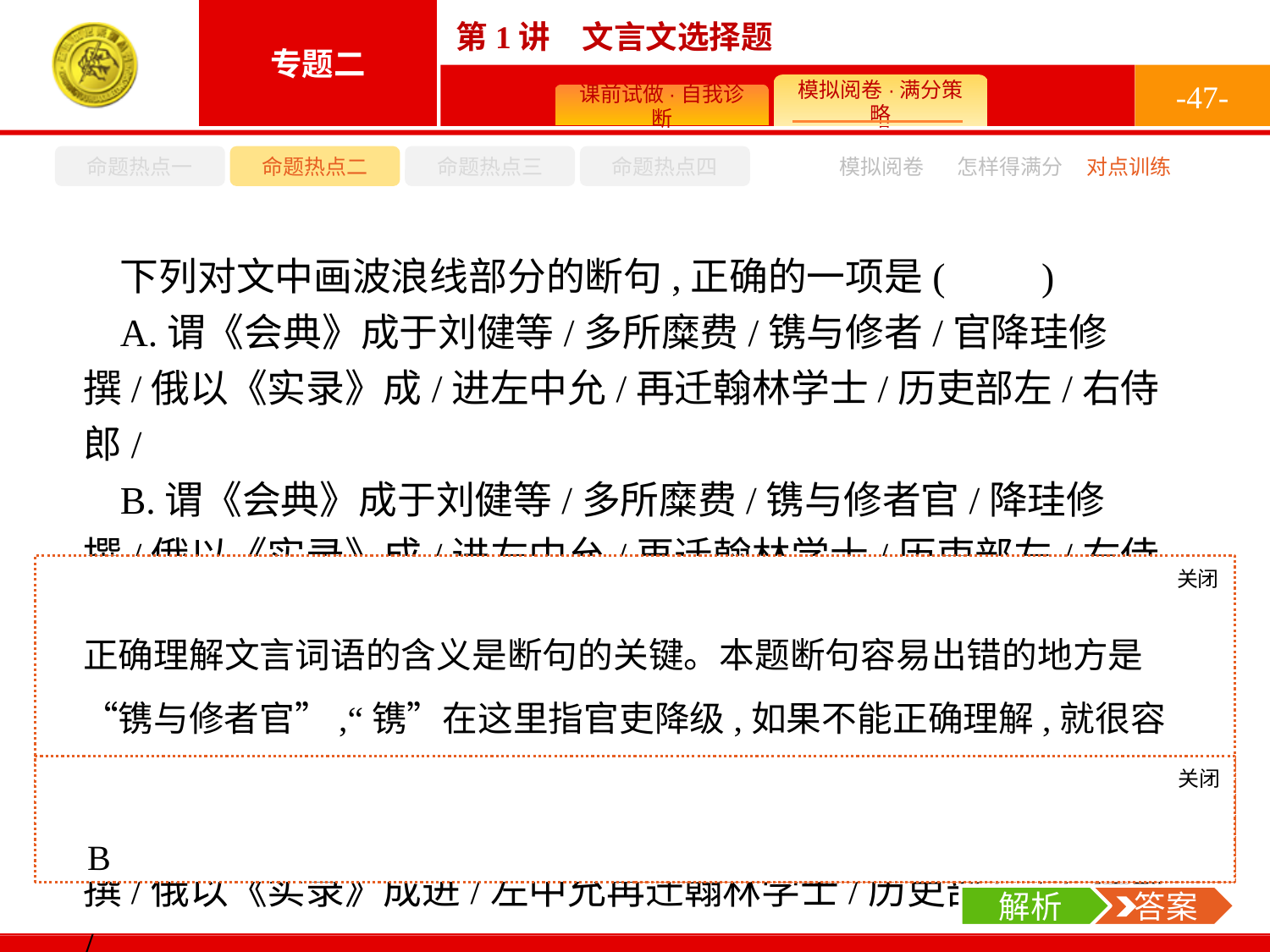

-47-
命题热点一
命题热点二
命题热点三
命题热点四
怎样得满分
模拟阅卷
对点训练
下列对文中画波浪线部分的断句,正确的一项是(　　)
A.谓《会典》成于刘健等/多所糜费/镌与修者/官降珪修撰/俄以《实录》成/进左中允/再迁翰林学士/历吏部左/右侍郎/
B.谓《会典》成于刘健等/多所糜费/镌与修者官/降珪修撰/俄以《实录》成/进左中允/再迁翰林学士/历吏部左/右侍郎/
C.谓《会典》成于刘健等/多所糜费/镌与修者官/降珪修撰/俄以《实录》成进/左中允再迁翰林学士/历吏部左/右侍郎/
D.谓《会典》成于刘健等/多所糜费/镌与修者/官降珪修撰/俄以《实录》成进/左中允再迁翰林学士/历吏部左/右侍郎/

关闭
解析

正确理解文言词语的含义是断句的关键。本题断句容易出错的地方是“镌与修者官”,“镌”在这里指官吏降级,如果不能正确理解,就很容易断错。其他几个有关官职变动的词语,如“降”“进”“再迁”等也可以作为断句的参考。

关闭
解析
  答案

B
解析
  答案